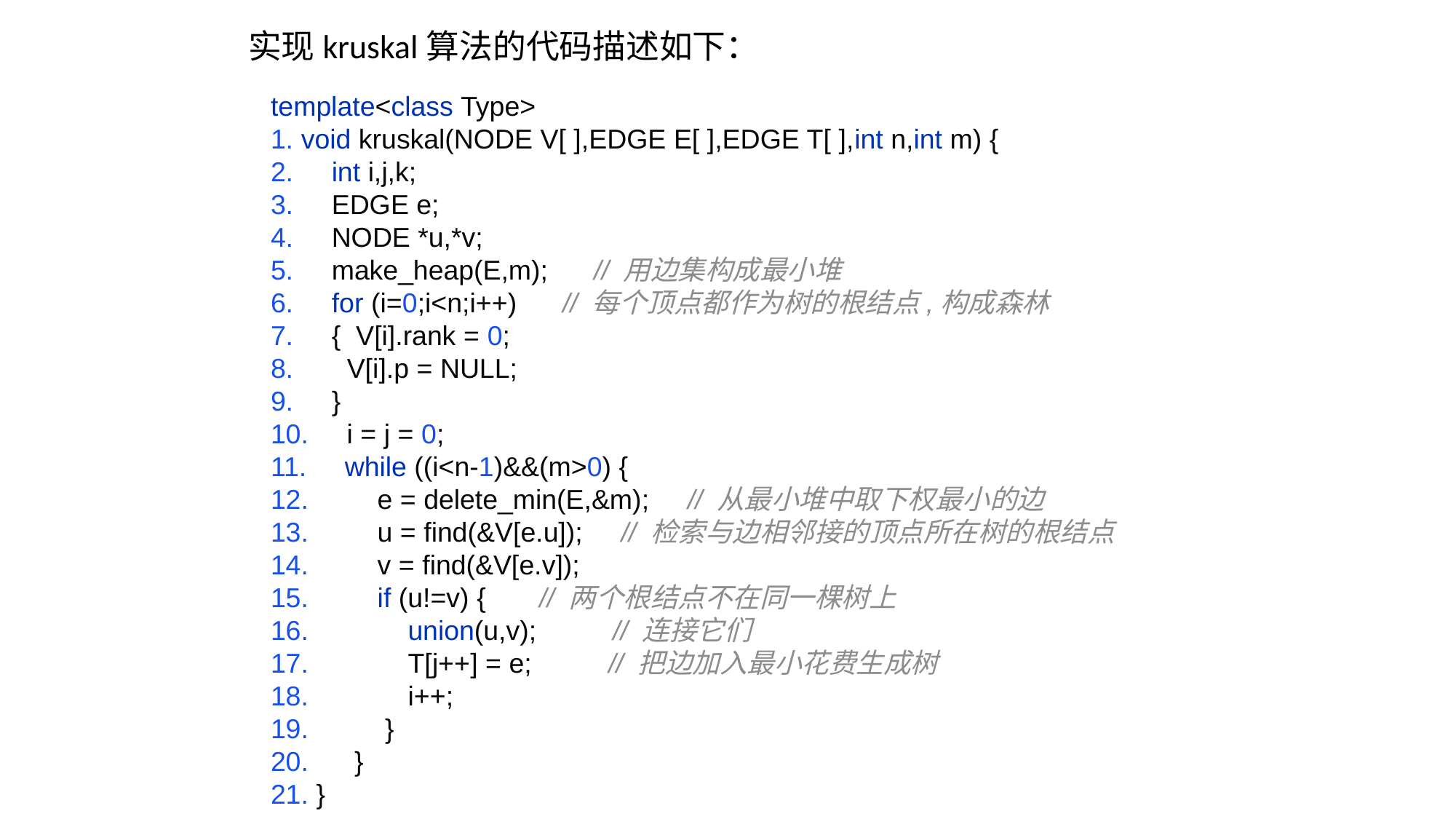

实现kruskal算法的代码描述如下：
template<class Type>
1. void kruskal(NODE V[ ],EDGE E[ ],EDGE T[ ],int n,int m) {
2.     int i,j,k;
3.     EDGE e;
4.     NODE *u,*v;
5.     make_heap(E,m);      // 用边集构成最小堆
6.     for (i=0;i<n;i++)      // 每个顶点都作为树的根结点,构成森林
7.     {  V[i].rank = 0;
8.       V[i].p = NULL;
9.     }
10.     i = j = 0;
11.     while ((i<n-1)&&(m>0) {
12.         e = delete_min(E,&m);     // 从最小堆中取下权最小的边
13.         u = find(&V[e.u]);     // 检索与边相邻接的顶点所在树的根结点
14.         v = find(&V[e.v]);
15.         if (u!=v) {       // 两个根结点不在同一棵树上
16.             union(u,v);          // 连接它们
17.             T[j++] = e;          // 把边加入最小花费生成树
18.             i++;
19.          }
20.      }
21. }